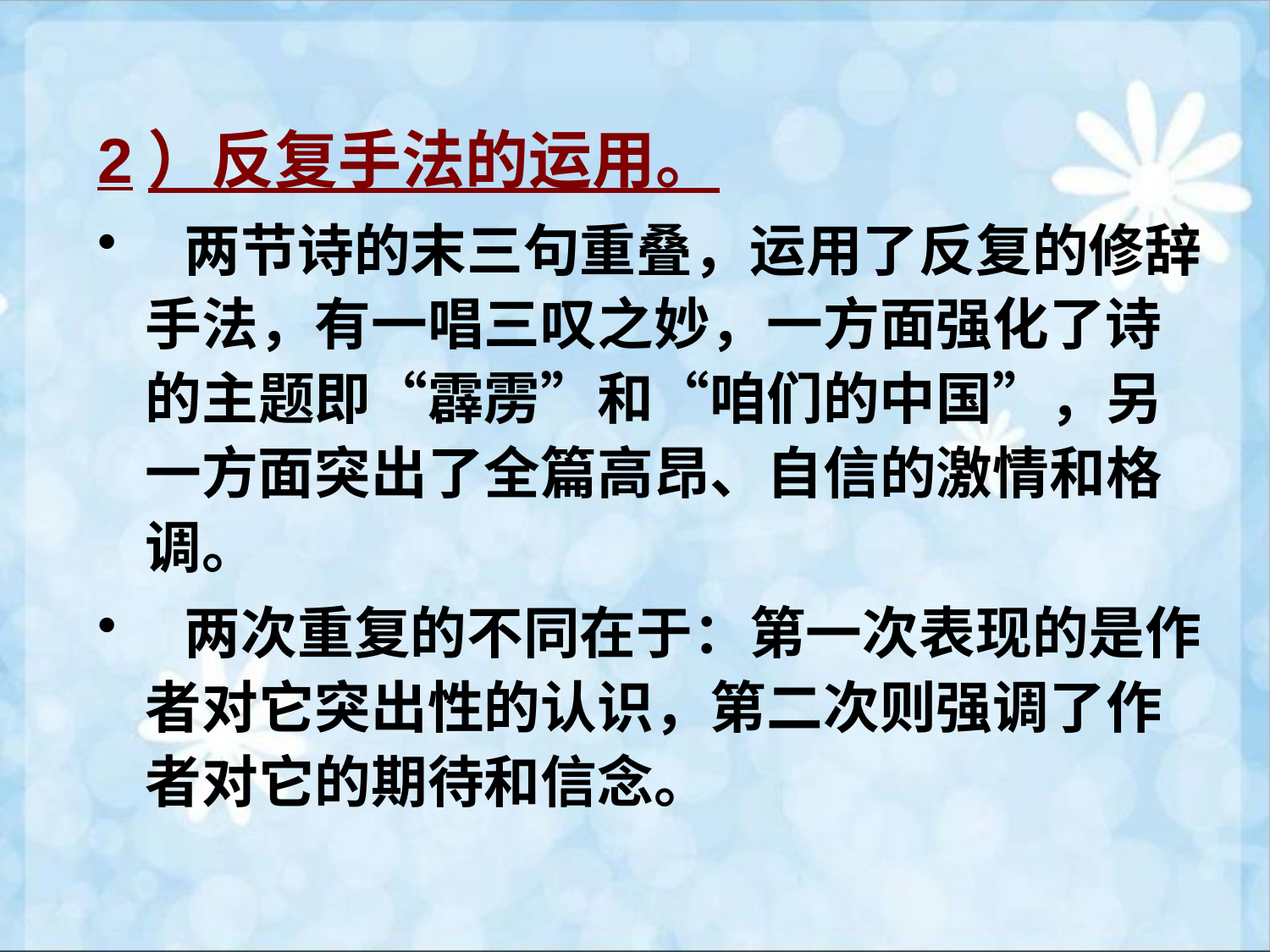

2）反复手法的运用。
  两节诗的末三句重叠，运用了反复的修辞手法，有一唱三叹之妙，一方面强化了诗的主题即“霹雳”和“咱们的中国”，另一方面突出了全篇高昂、自信的激情和格调。
  两次重复的不同在于：第一次表现的是作者对它突出性的认识，第二次则强调了作者对它的期待和信念。